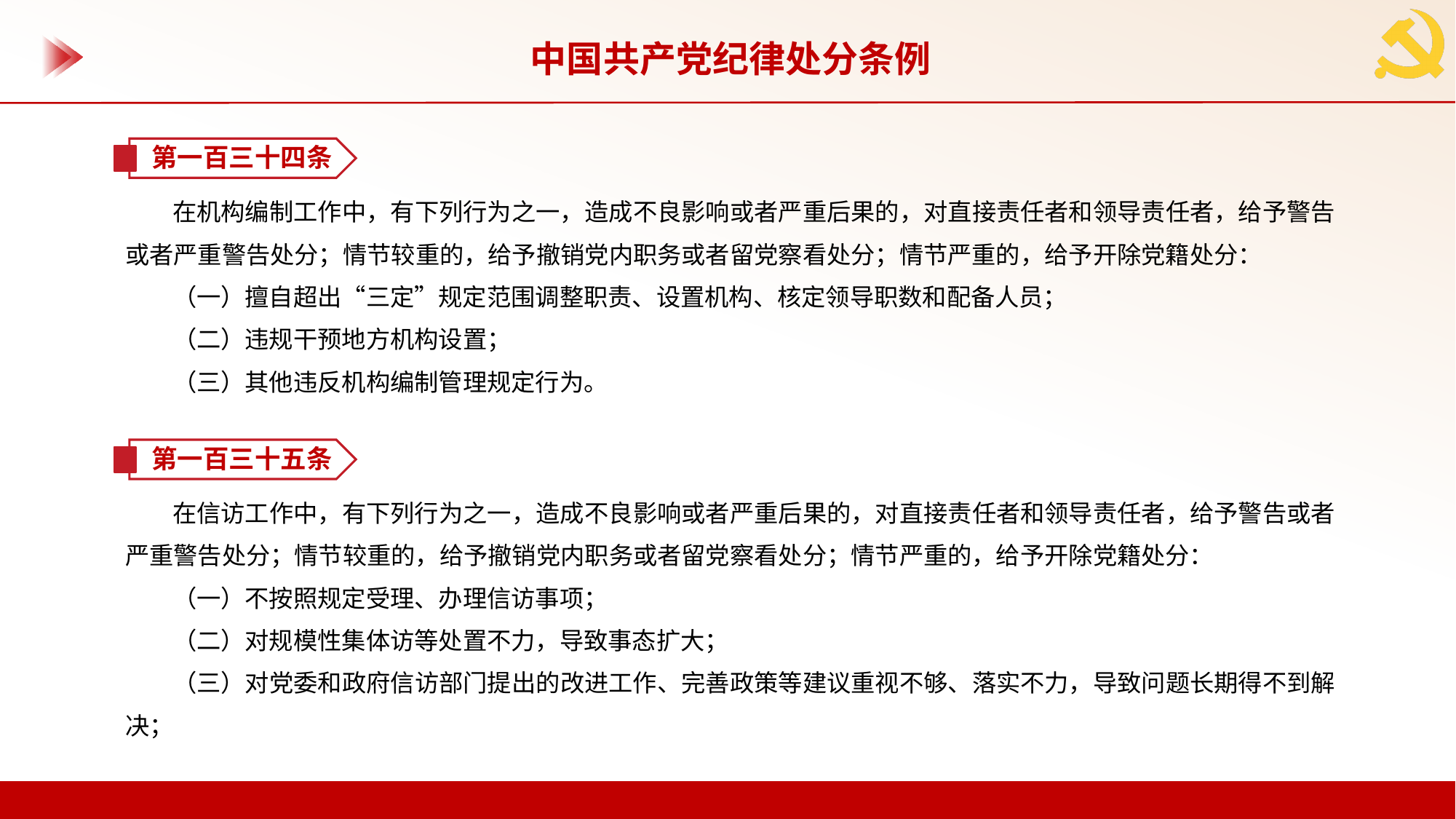

中国共产党纪律处分条例
第一百三十四条

在机构编制工作中，有下列行为之一，造成不良影响或者严重后果的，对直接责任者和领导责任者，给予警告或者严重警告处分；情节较重的，给予撤销党内职务或者留党察看处分；情节严重的，给予开除党籍处分：
（一）擅自超出“三定”规定范围调整职责、设置机构、核定领导职数和配备人员；
（二）违规干预地方机构设置；
（三）其他违反机构编制管理规定行为。
第一百三十五条

在信访工作中，有下列行为之一，造成不良影响或者严重后果的，对直接责任者和领导责任者，给予警告或者严重警告处分；情节较重的，给予撤销党内职务或者留党察看处分；情节严重的，给予开除党籍处分：
（一）不按照规定受理、办理信访事项；
（二）对规模性集体访等处置不力，导致事态扩大；
（三）对党委和政府信访部门提出的改进工作、完善政策等建议重视不够、落实不力，导致问题长期得不到解决；